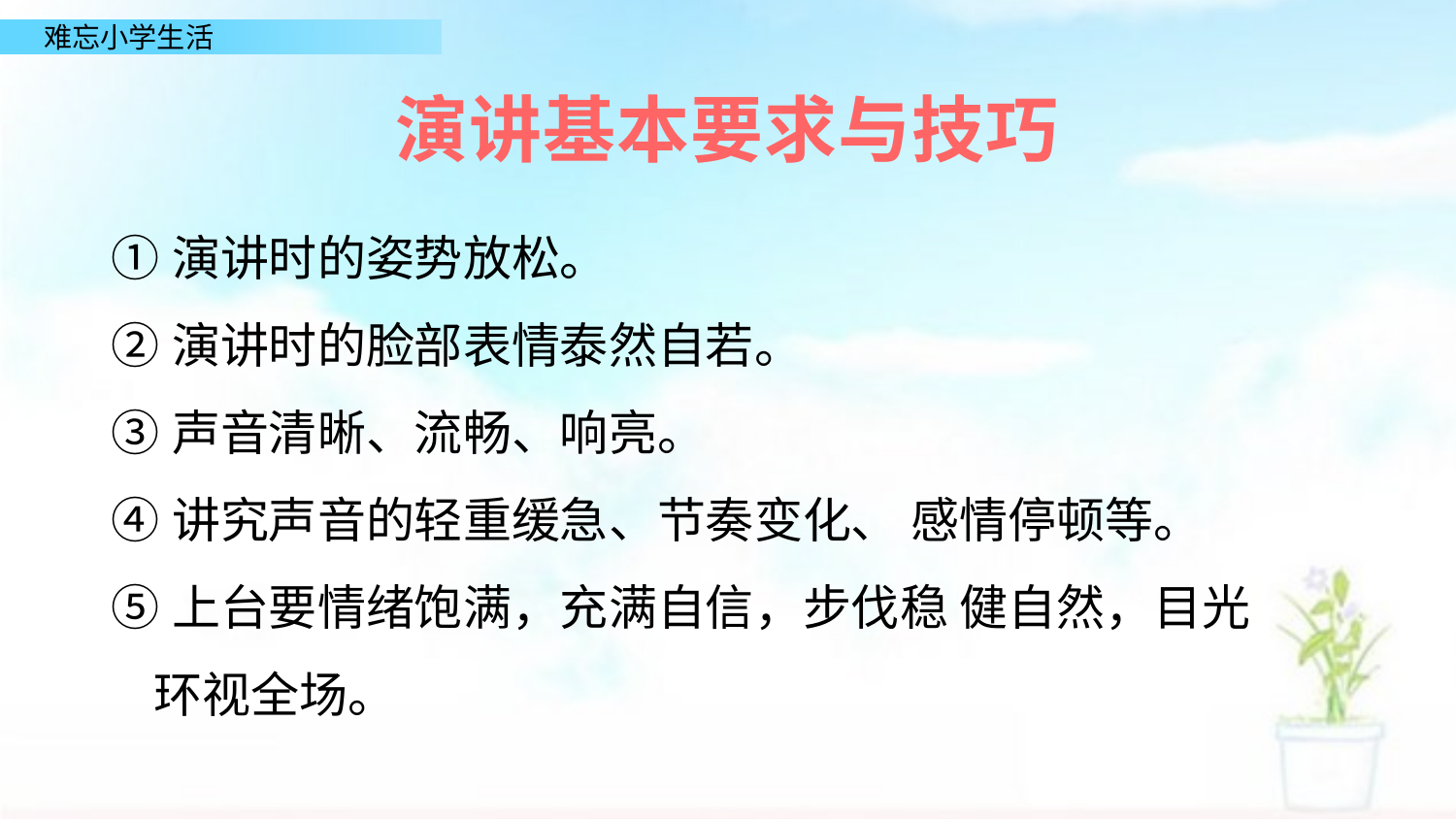

演讲基本要求与技巧
①演讲时的姿势放松。
②演讲时的脸部表情泰然自若。
③声音清晰、流畅、响亮。
④讲究声音的轻重缓急、节奏变化、 感情停顿等。
⑤上台要情绪饱满，充满自信，步伐稳 健自然，目光环视全场。